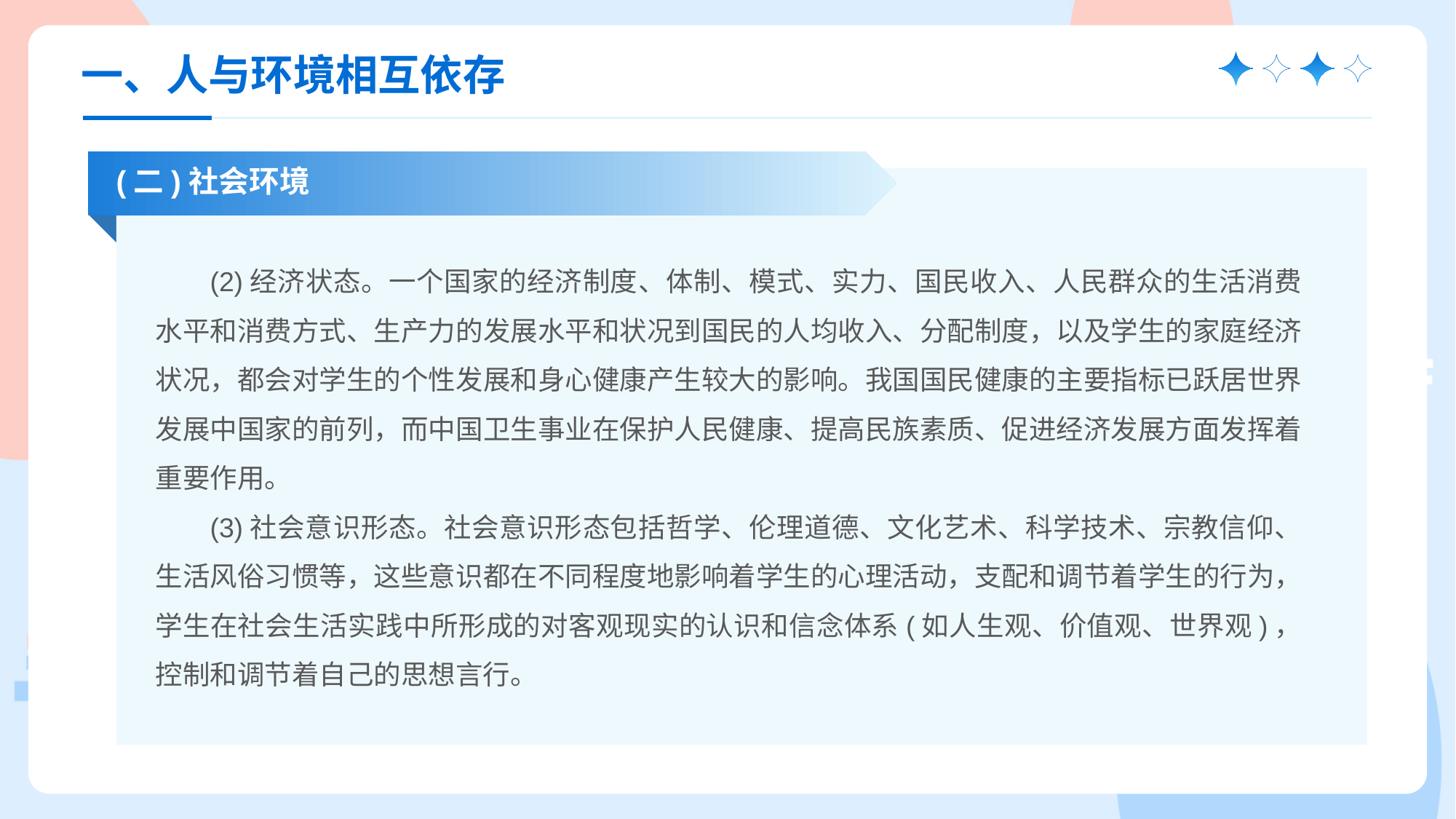

一、人与环境相互依存
(二)社会环境

(2)经济状态。一个国家的经济制度、体制、模式、实力、国民收入、人民群众的生活消费水平和消费方式、生产力的发展水平和状况到国民的人均收入、分配制度，以及学生的家庭经济状况，都会对学生的个性发展和身心健康产生较大的影响。我国国民健康的主要指标已跃居世界发展中国家的前列，而中国卫生事业在保护人民健康、提高民族素质、促进经济发展方面发挥着重要作用。
(3)社会意识形态。社会意识形态包括哲学、伦理道德、文化艺术、科学技术、宗教信仰、生活风俗习惯等，这些意识都在不同程度地影响着学生的心理活动，支配和调节着学生的行为，学生在社会生活实践中所形成的对客观现实的认识和信念体系(如人生观、价值观、世界观)，控制和调节着自己的思想言行。